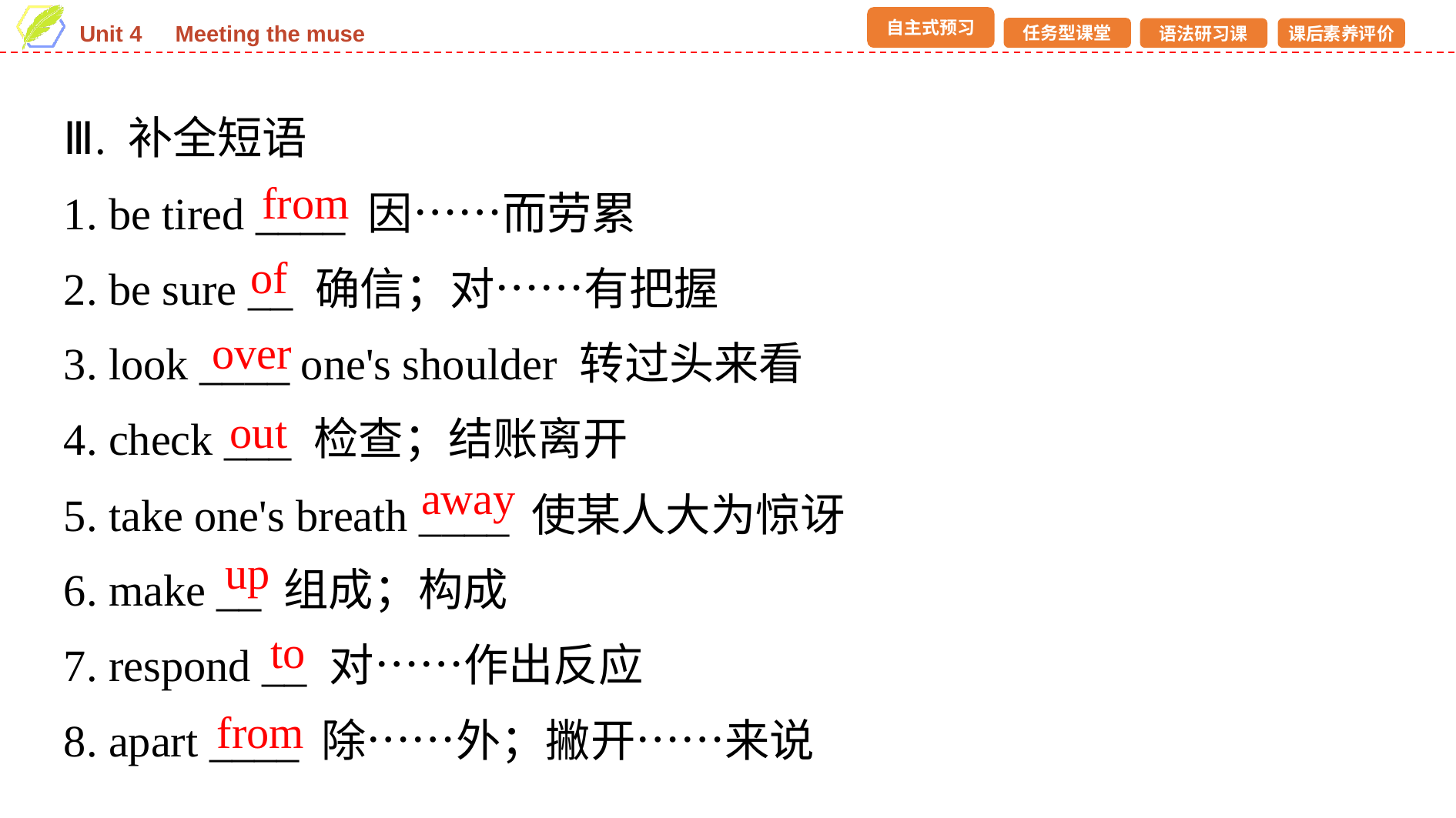

Ⅲ. 补全短语
1. be tired ____ 因……而劳累
2. be sure __ 确信；对……有把握
3. look ____ one's shoulder 转过头来看
4. check ___ 检查；结账离开
5. take one's breath ____ 使某人大为惊讶
6. make __ 组成；构成
7. respond __ 对……作出反应
8. apart ____ 除……外；撇开……来说
from
of
over
out
away
up
to
from